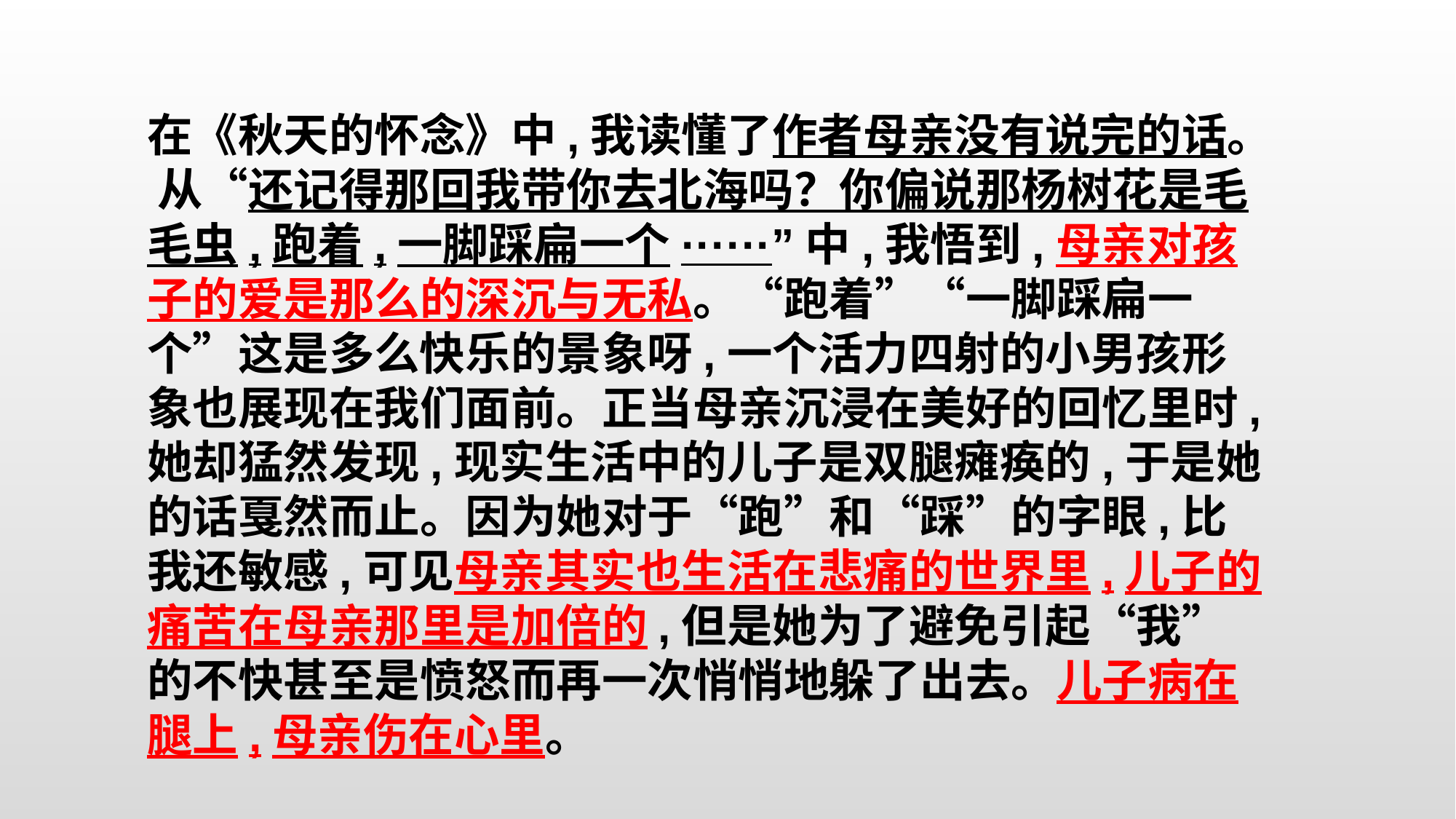

在《秋天的怀念》中,我读懂了作者母亲没有说完的话。 从“还记得那回我带你去北海吗？你偏说那杨树花是毛毛虫,跑着,一脚踩扁一个······”中,我悟到,母亲对孩子的爱是那么的深沉与无私。“跑着”“一脚踩扁一个”这是多么快乐的景象呀,一个活力四射的小男孩形象也展现在我们面前。正当母亲沉浸在美好的回忆里时,她却猛然发现,现实生活中的儿子是双腿瘫痪的,于是她的话戛然而止。因为她对于“跑”和“踩”的字眼,比我还敏感,可见母亲其实也生活在悲痛的世界里,儿子的痛苦在母亲那里是加倍的,但是她为了避免引起“我”的不快甚至是愤怒而再一次悄悄地躲了出去。儿子病在腿上,母亲伤在心里。